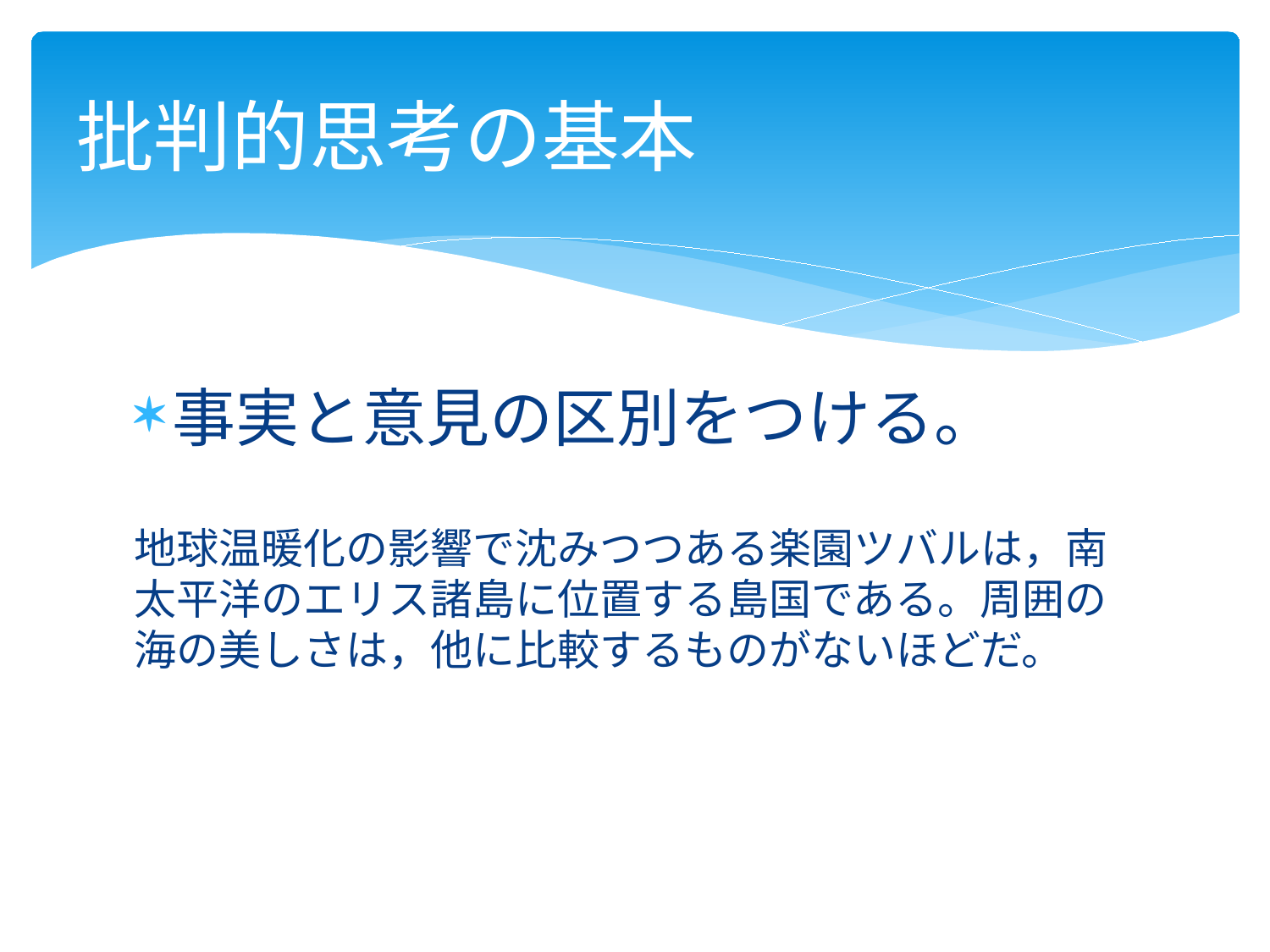

# 批判的思考の基本
事実と意見の区別をつける。

地球温暖化の影響で沈みつつある楽園ツバルは，南太平洋のエリス諸島に位置する島国である。周囲の海の美しさは，他に比較するものがないほどだ。